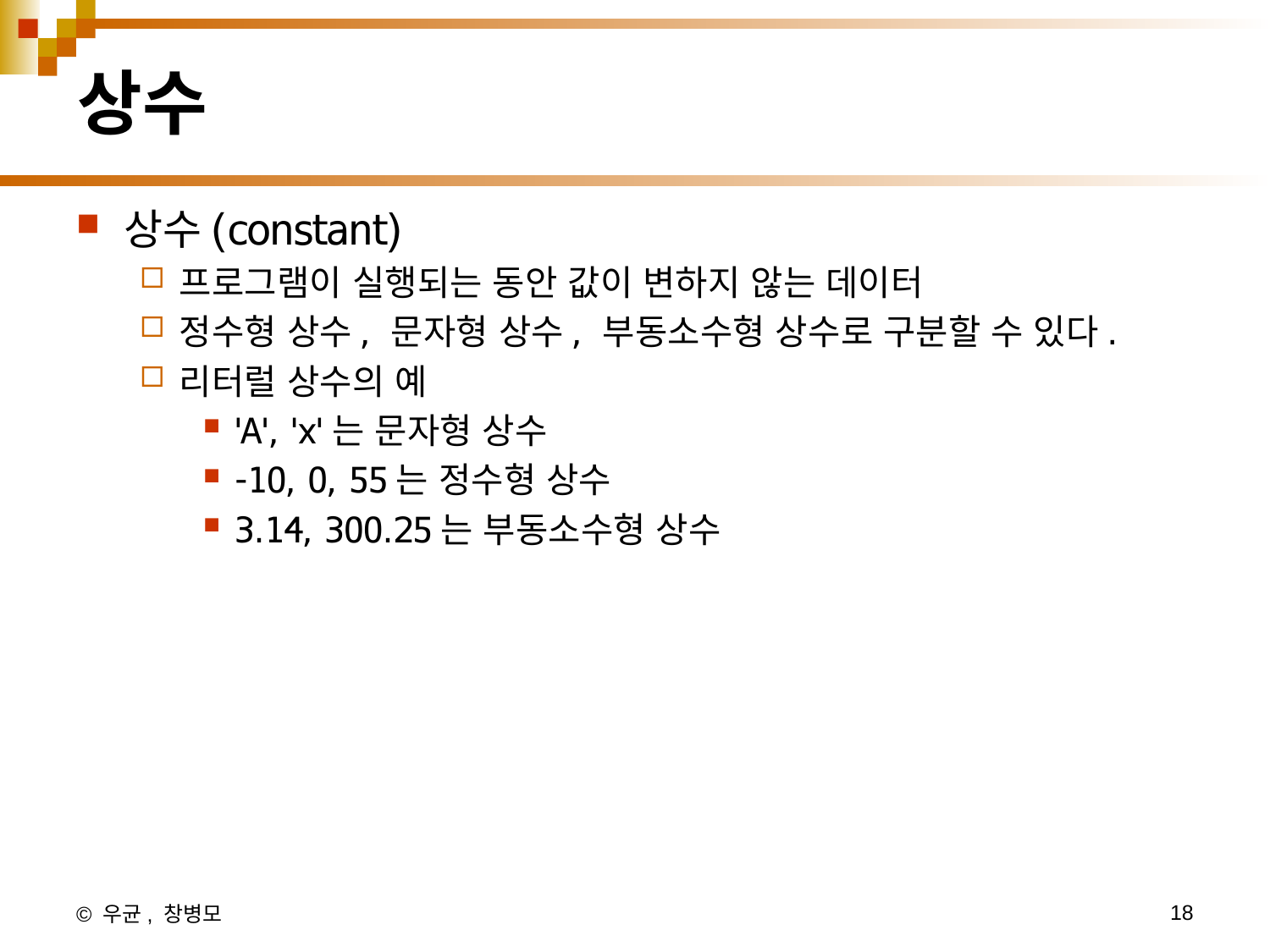

# 상수
상수(constant)
프로그램이 실행되는 동안 값이 변하지 않는 데이터
정수형 상수, 문자형 상수, 부동소수형 상수로 구분할 수 있다.
리터럴 상수의 예
'A', 'x'는 문자형 상수
-10, 0, 55는 정수형 상수
3.14, 300.25는 부동소수형 상수

© 우균, 창병모
18